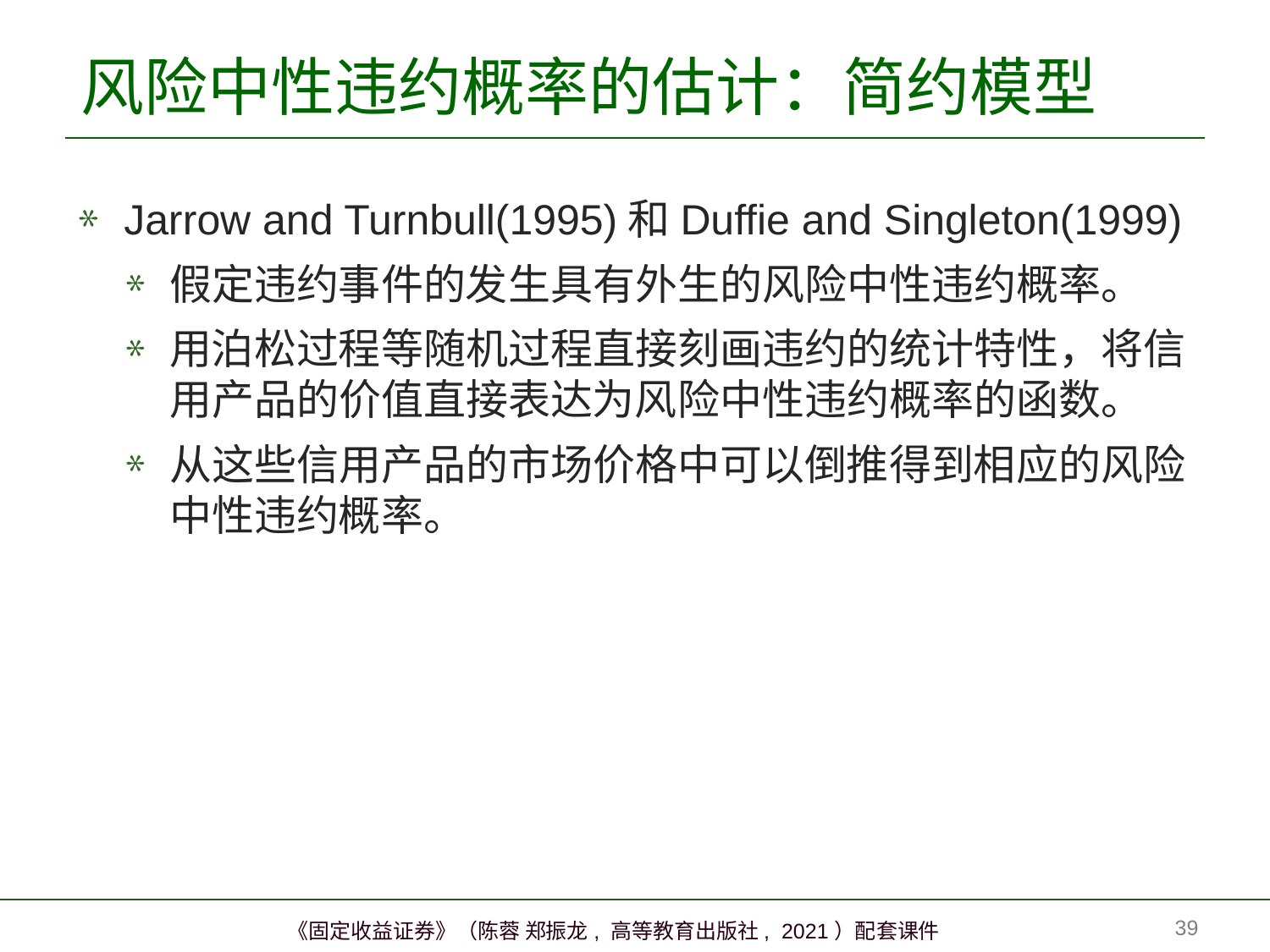

# 风险中性违约概率的估计：简约模型
Jarrow and Turnbull(1995)和Duffie and Singleton(1999)
假定违约事件的发生具有外生的风险中性违约概率。
用泊松过程等随机过程直接刻画违约的统计特性，将信用产品的价值直接表达为风险中性违约概率的函数。
从这些信用产品的市场价格中可以倒推得到相应的风险中性违约概率。
39